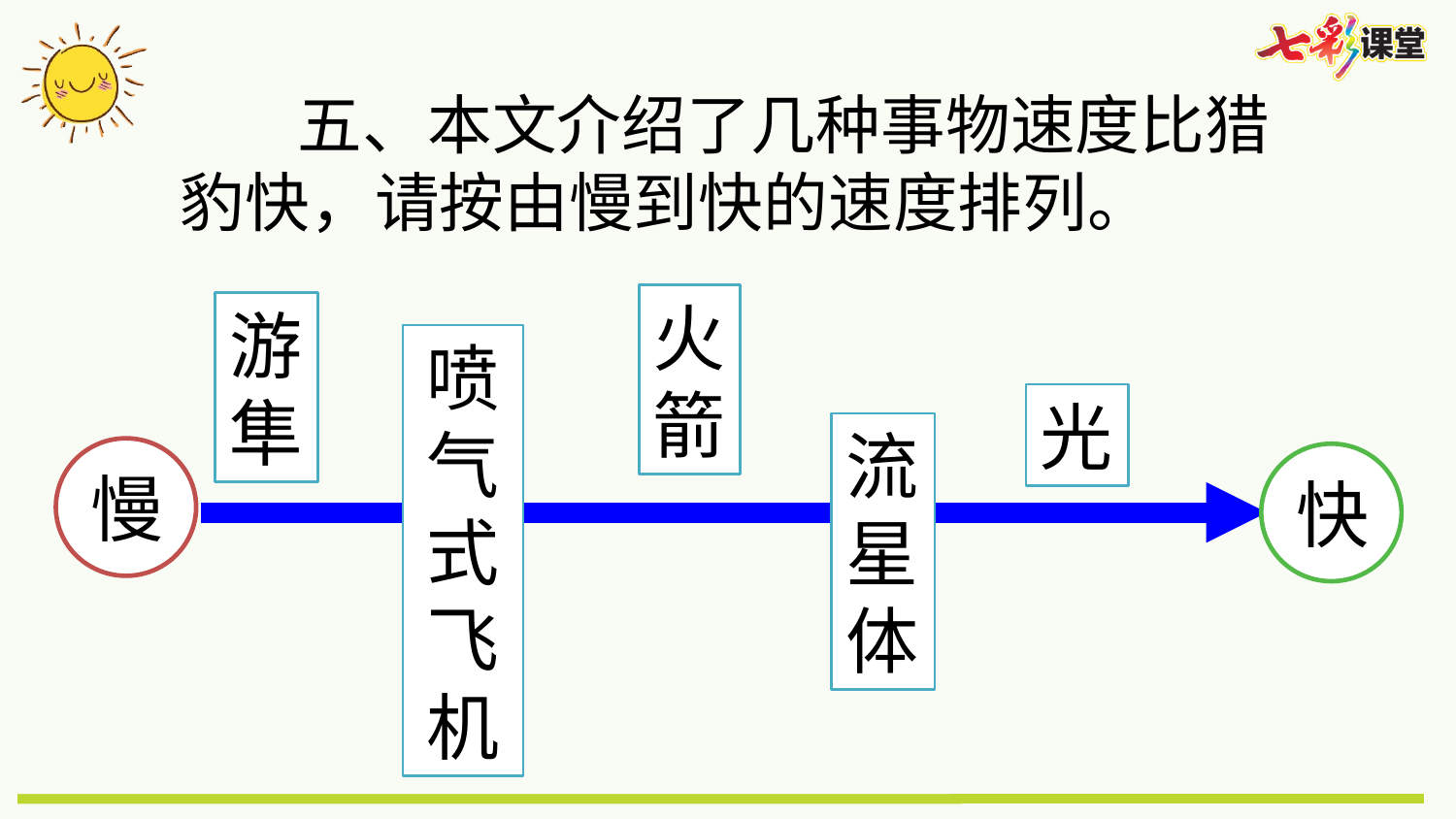

五、本文介绍了几种事物速度比猎豹快，请按由慢到快的速度排列。
火箭
游隼
喷气式飞机
光
流星体
慢
快